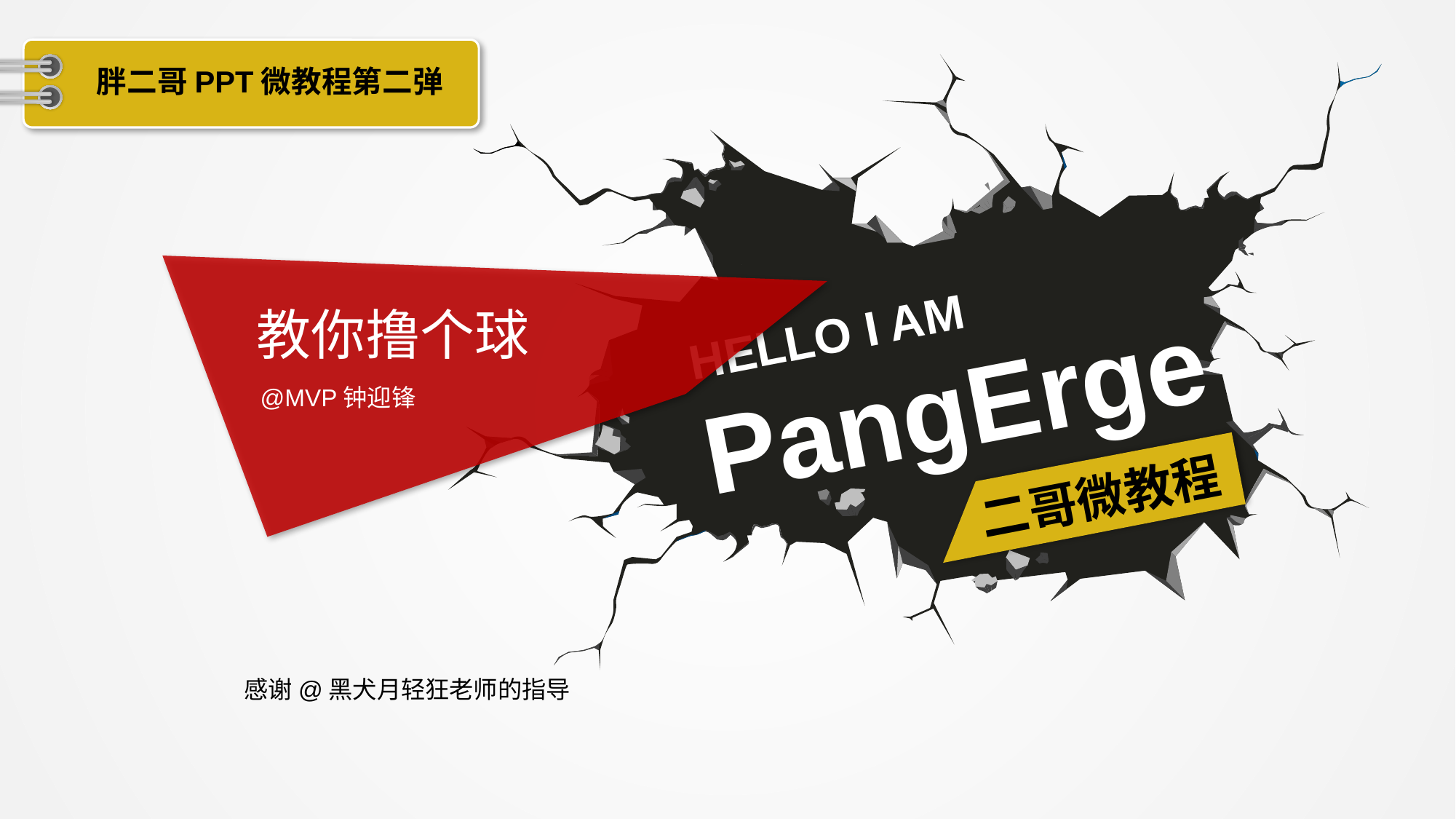

胖二哥PPT微教程第二弹

教你撸个球
@MVP钟迎锋
感谢@黑犬月轻狂老师的指导

HELLO I AM
PangErge

二哥微教程